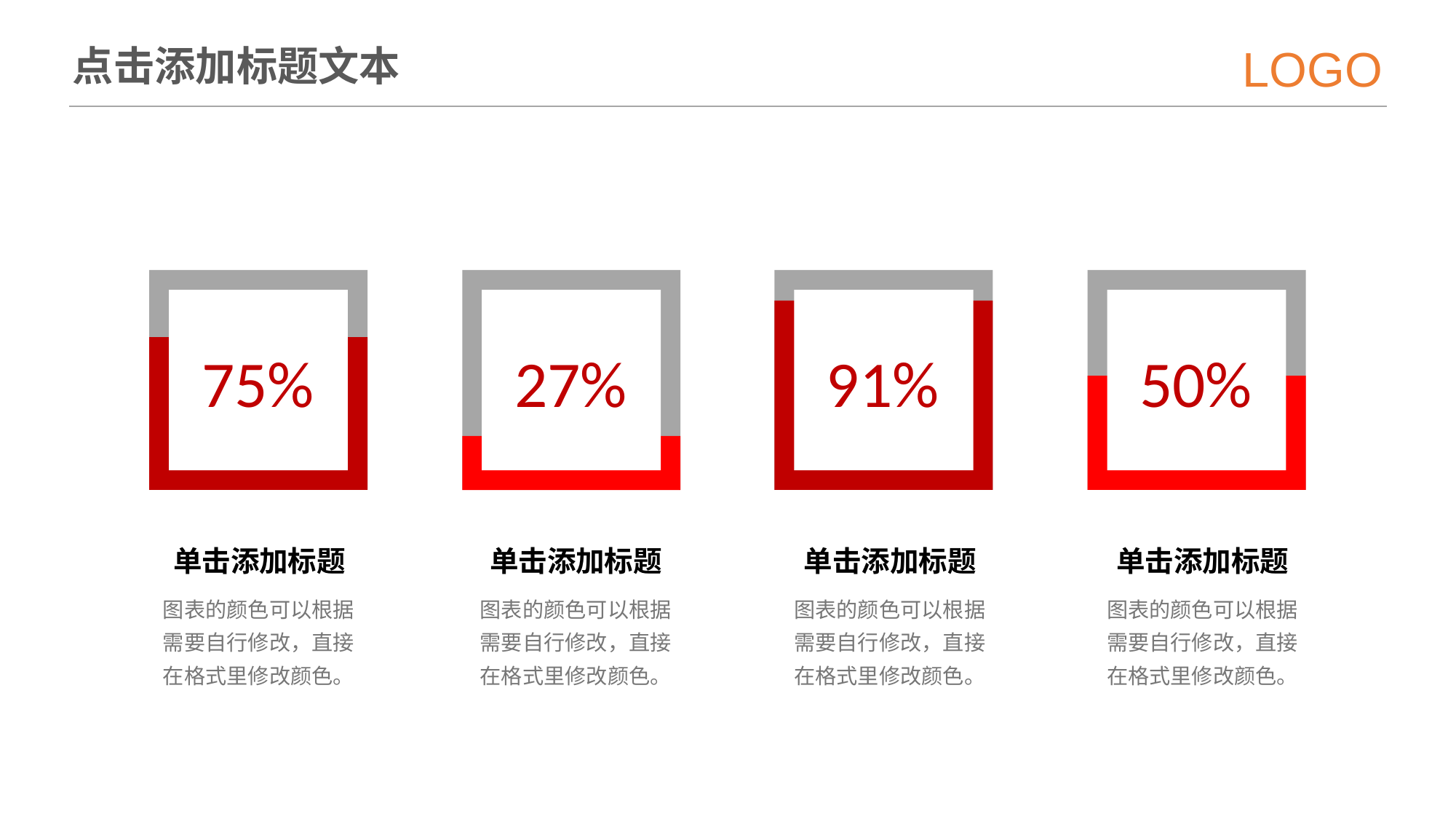

LOGO
点击添加标题文本

75%
27%
91%
50%

单击添加标题
单击添加标题
单击添加标题
单击添加标题
图表的颜色可以根据需要自行修改，直接在格式里修改颜色。
图表的颜色可以根据需要自行修改，直接在格式里修改颜色。
图表的颜色可以根据需要自行修改，直接在格式里修改颜色。
图表的颜色可以根据需要自行修改，直接在格式里修改颜色。